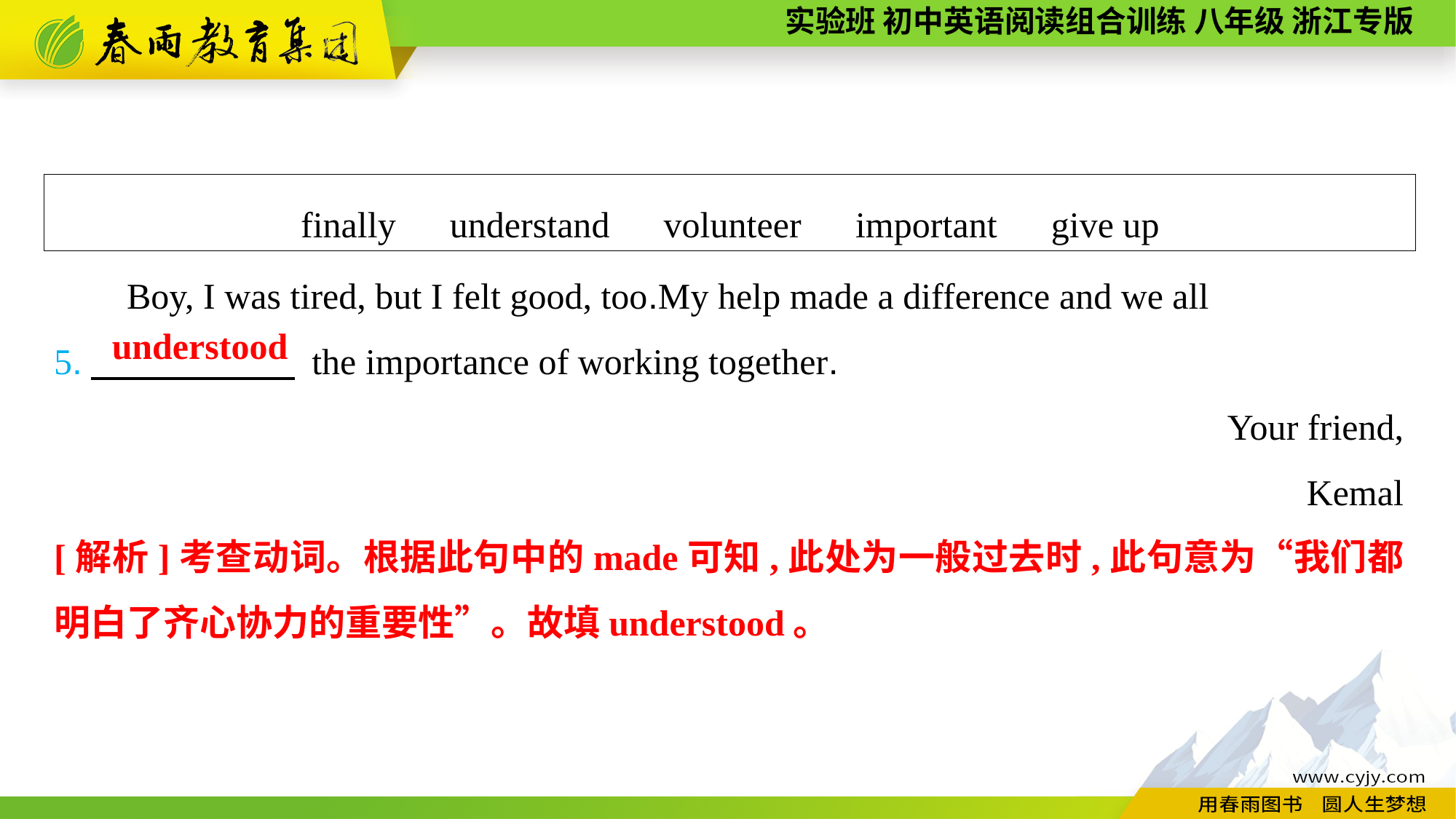

finally　understand　volunteer　important　give up
Boy, I was tired, but I felt good, too.My help made a difference and we all
5.　                　 the importance of working together.
Your friend,
Kemal
understood
[解析]考查动词。根据此句中的made可知,此处为一般过去时,此句意为“我们都明白了齐心协力的重要性”。故填understood。